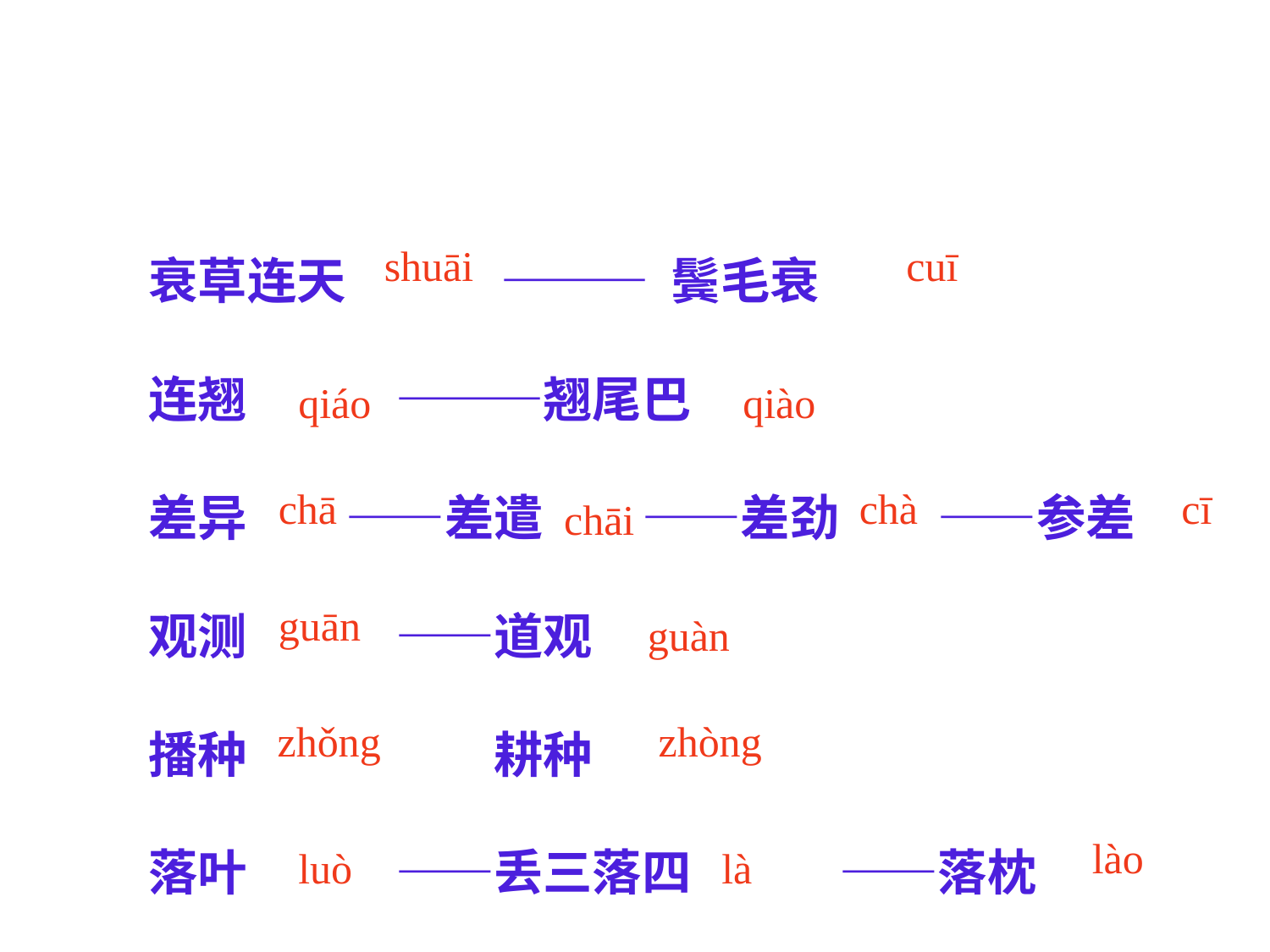

shuāi
cuī
衰草连天    　　 ———  鬓毛衰

连翘　　　———翘尾巴

差异　　——差遣　　——差劲　　——参差

观测　　　——道观

播种　　　　　耕种

落叶　　　——丢三落四　　　——落枕
qiáo
qiào
chā
chà
cī
chāi
guān
guàn
zhǒng
zhòng
lào
luò
là